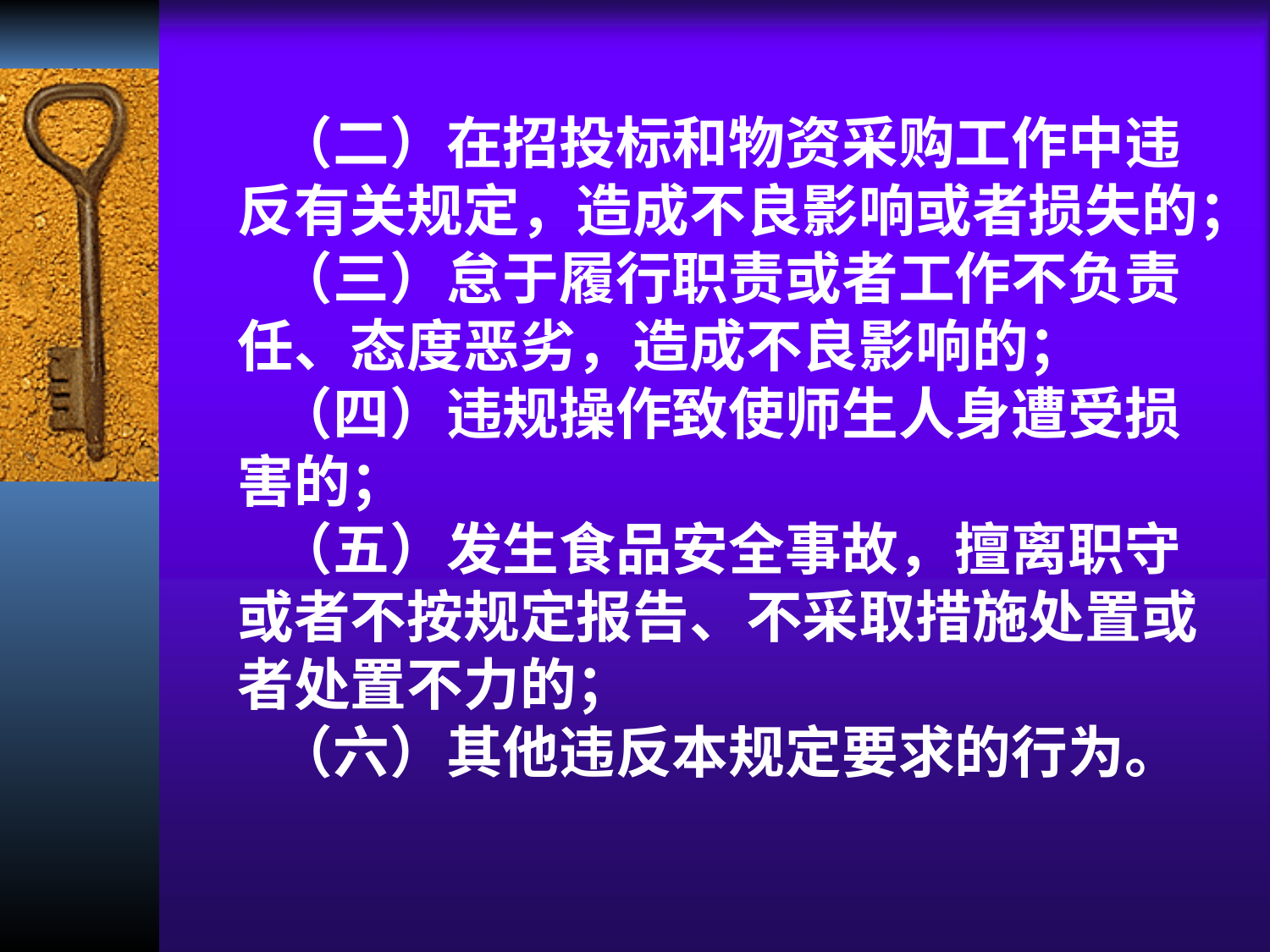

（二）在招投标和物资采购工作中违反有关规定，造成不良影响或者损失的；
  （三）怠于履行职责或者工作不负责任、态度恶劣，造成不良影响的；
  （四）违规操作致使师生人身遭受损害的；
  （五）发生食品安全事故，擅离职守或者不按规定报告、不采取措施处置或者处置不力的；
  （六）其他违反本规定要求的行为。